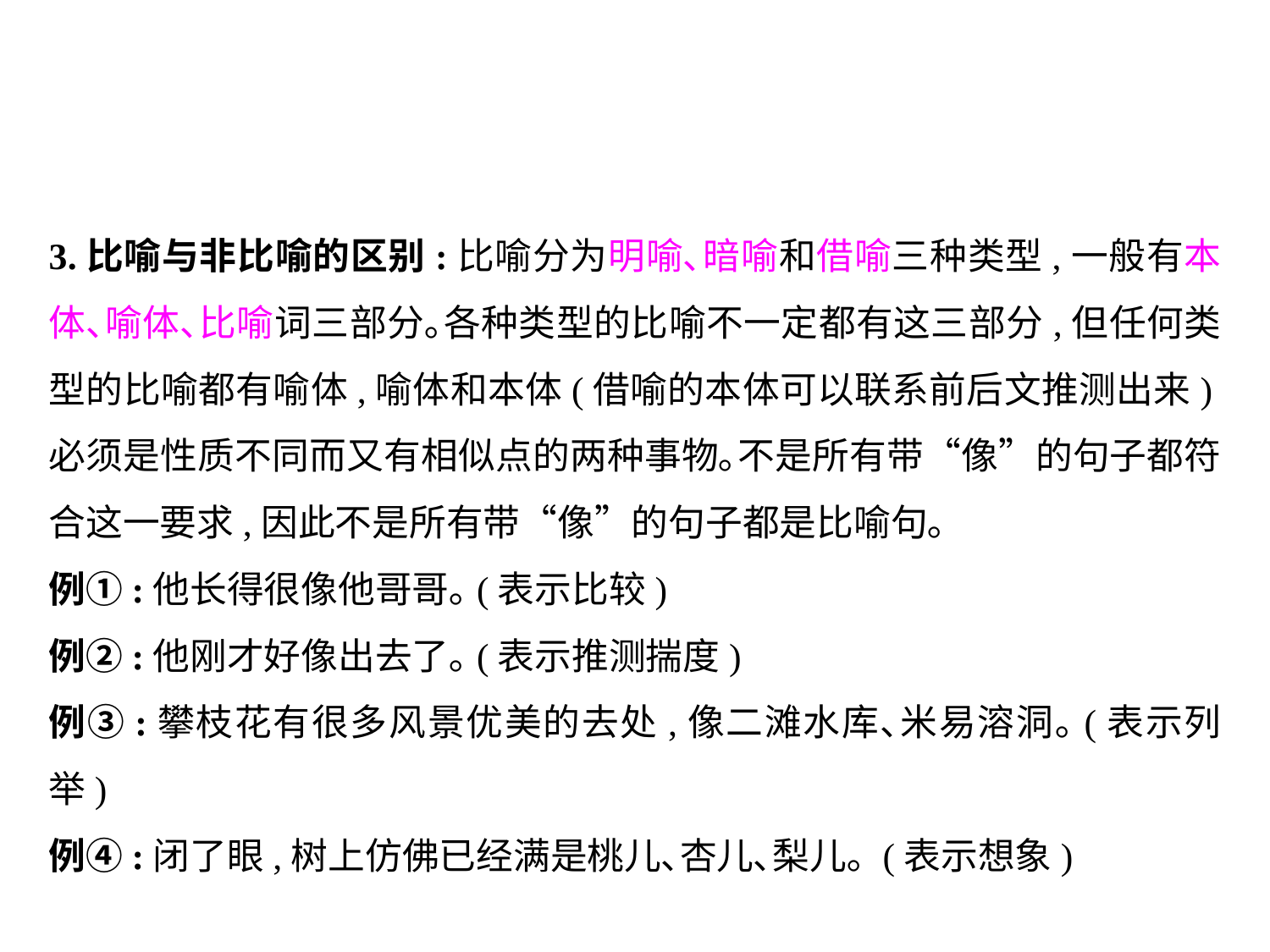

3.比喻与非比喻的区别:比喻分为明喻､暗喻和借喻三种类型,一般有本体､喻体､比喻词三部分｡各种类型的比喻不一定都有这三部分,但任何类型的比喻都有喻体,喻体和本体(借喻的本体可以联系前后文推测出来)必须是性质不同而又有相似点的两种事物｡不是所有带“像”的句子都符合这一要求,因此不是所有带“像”的句子都是比喻句｡
例①:他长得很像他哥哥｡(表示比较)
例②:他刚才好像出去了｡(表示推测揣度)
例③:攀枝花有很多风景优美的去处,像二滩水库､米易溶洞｡(表示列举)
例④:闭了眼,树上仿佛已经满是桃儿､杏儿､梨儿｡ (表示想象)